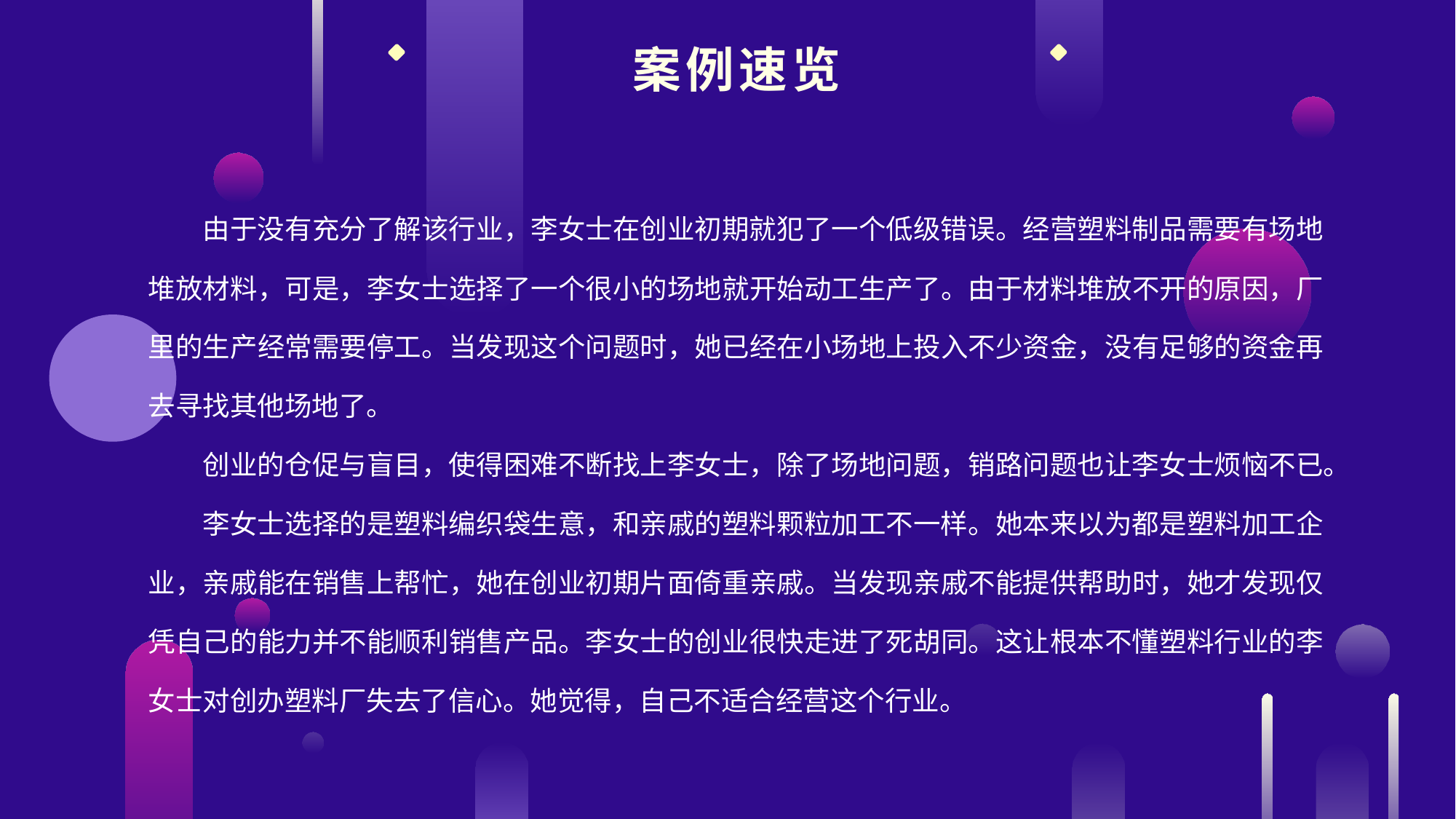

案例速览

由于没有充分了解该行业，李女士在创业初期就犯了一个低级错误。经营塑料制品需要有场地堆放材料，可是，李女士选择了一个很小的场地就开始动工生产了。由于材料堆放不开的原因，厂里的生产经常需要停工。当发现这个问题时，她已经在小场地上投入不少资金，没有足够的资金再去寻找其他场地了。
创业的仓促与盲目，使得困难不断找上李女士，除了场地问题，销路问题也让李女士烦恼不已。
李女士选择的是塑料编织袋生意，和亲戚的塑料颗粒加工不一样。她本来以为都是塑料加工企业，亲戚能在销售上帮忙，她在创业初期片面倚重亲戚。当发现亲戚不能提供帮助时，她才发现仅凭自己的能力并不能顺利销售产品。李女士的创业很快走进了死胡同。这让根本不懂塑料行业的李女士对创办塑料厂失去了信心。她觉得，自己不适合经营这个行业。